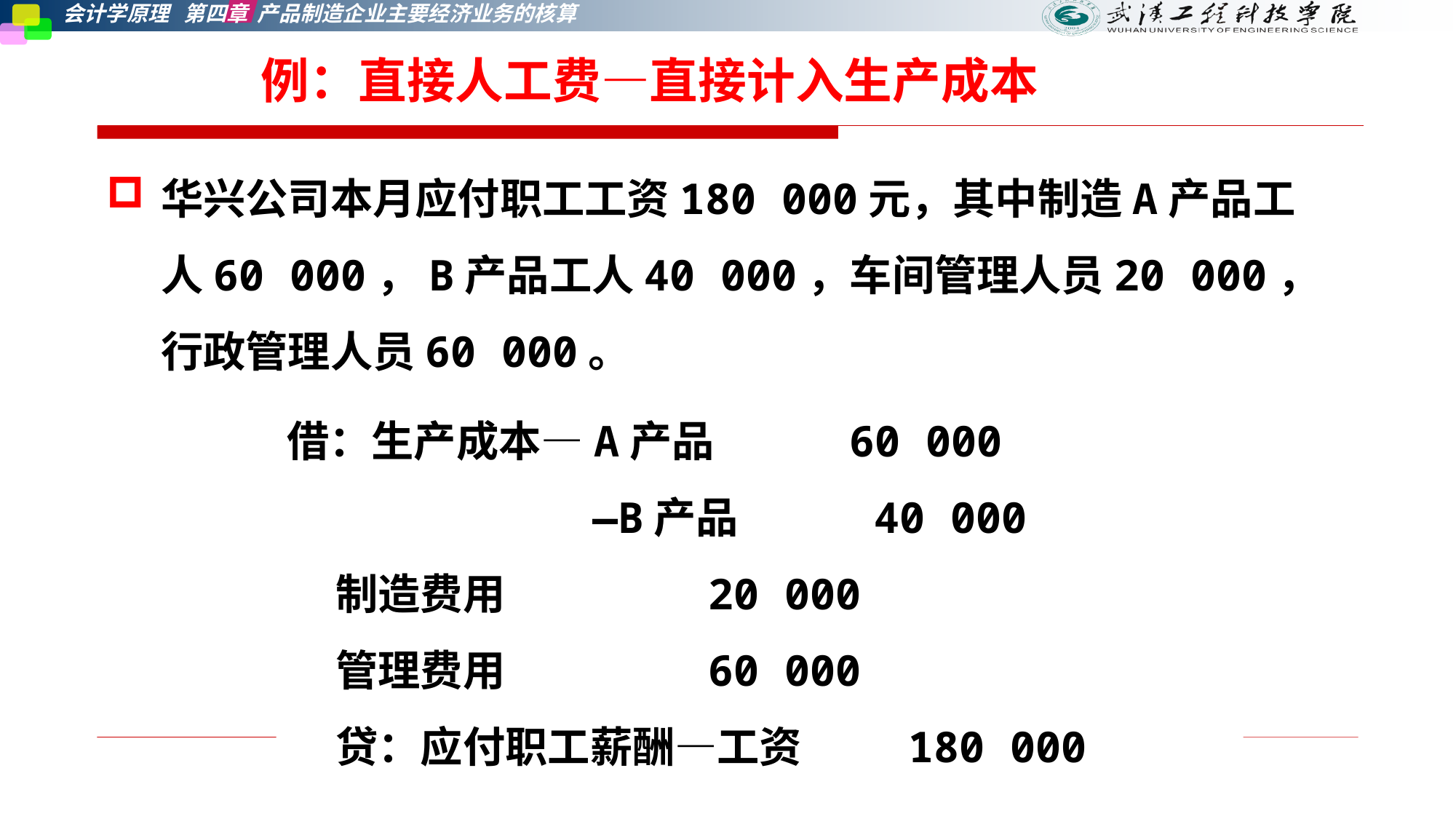

例：直接人工费—直接计入生产成本
华兴公司本月应付职工工资180 000元，其中制造A产品工人60 000，B产品工人40 000，车间管理人员20 000，行政管理人员60 000。
借：生产成本—A产品             60 000
            —B产品             40 000
    制造费用                    20 000
    管理费用                    60 000
    贷：应付职工薪酬—工资          180 000